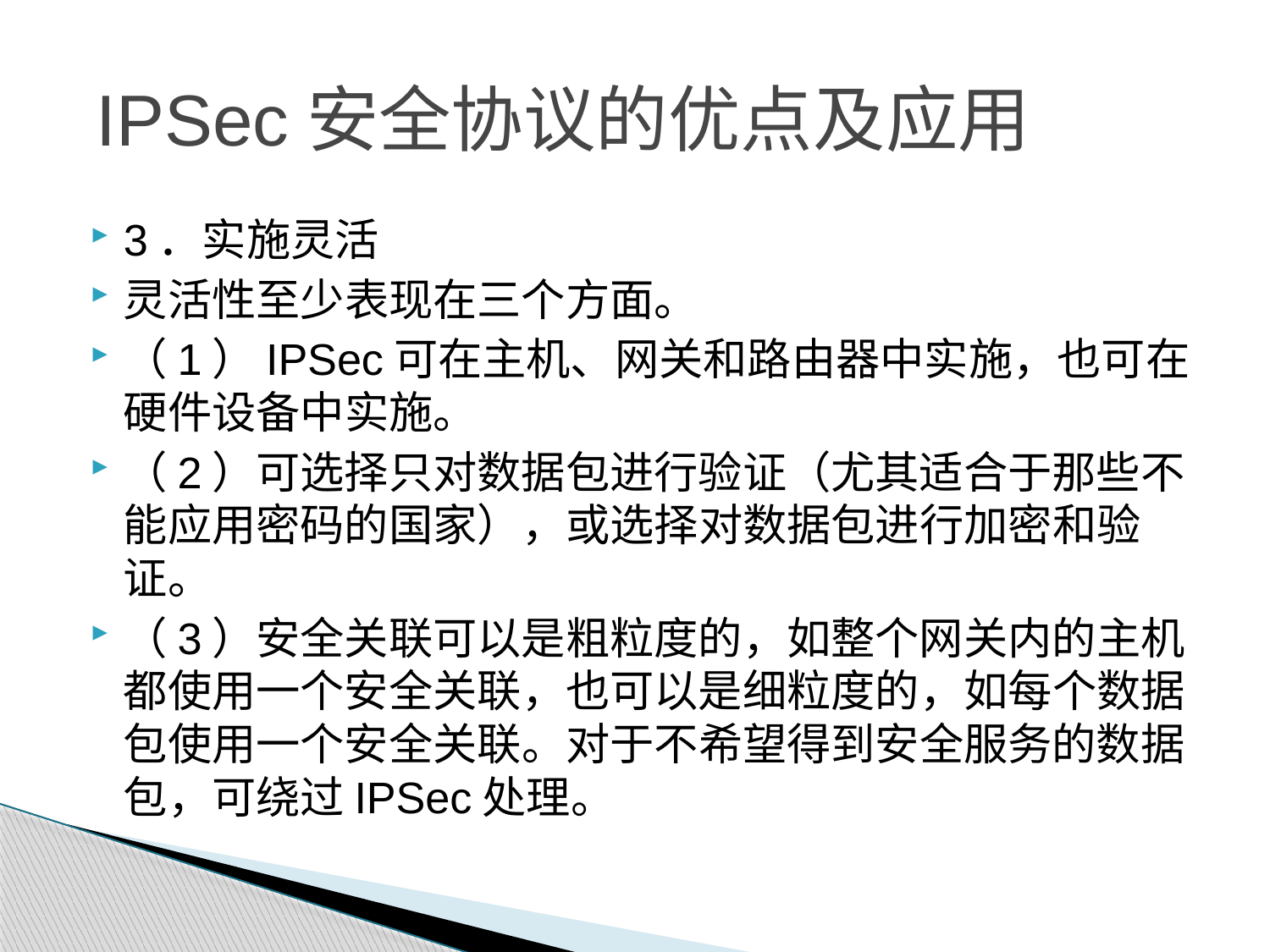

# IPSec安全协议的优点及应用
3．实施灵活
灵活性至少表现在三个方面。
（1）IPSec可在主机、网关和路由器中实施，也可在硬件设备中实施。
（2）可选择只对数据包进行验证（尤其适合于那些不能应用密码的国家），或选择对数据包进行加密和验证。
（3）安全关联可以是粗粒度的，如整个网关内的主机都使用一个安全关联，也可以是细粒度的，如每个数据包使用一个安全关联。对于不希望得到安全服务的数据包，可绕过IPSec处理。